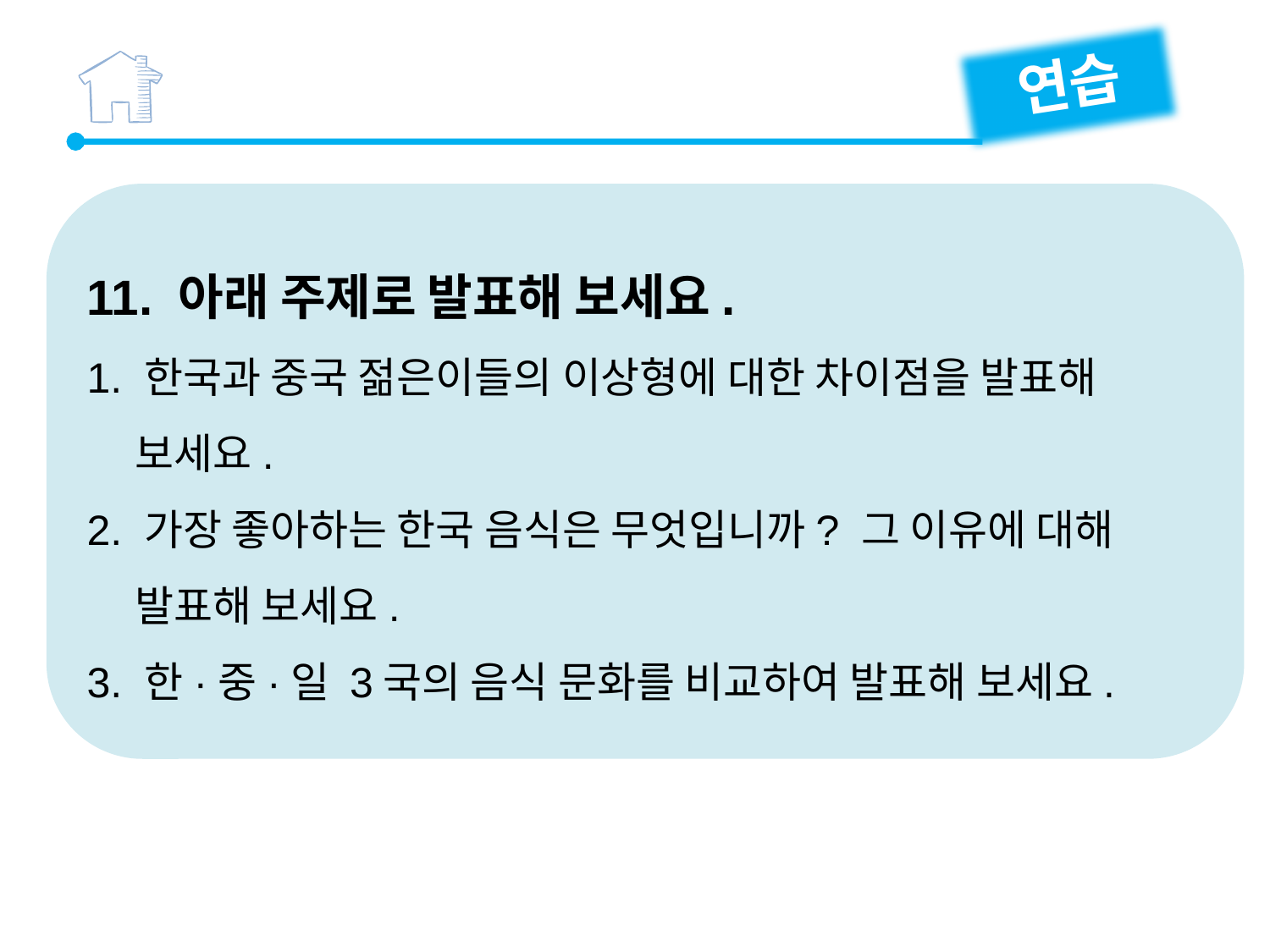

연습

11. 아래 주제로 발표해 보세요.
1. 한국과 중국 젊은이들의 이상형에 대한 차이점을 발표해
    보세요.
2. 가장 좋아하는 한국 음식은 무엇입니까? 그 이유에 대해
    발표해 보세요.
3. 한·중·일 3국의 음식 문화를 비교하여 발표해 보세요.